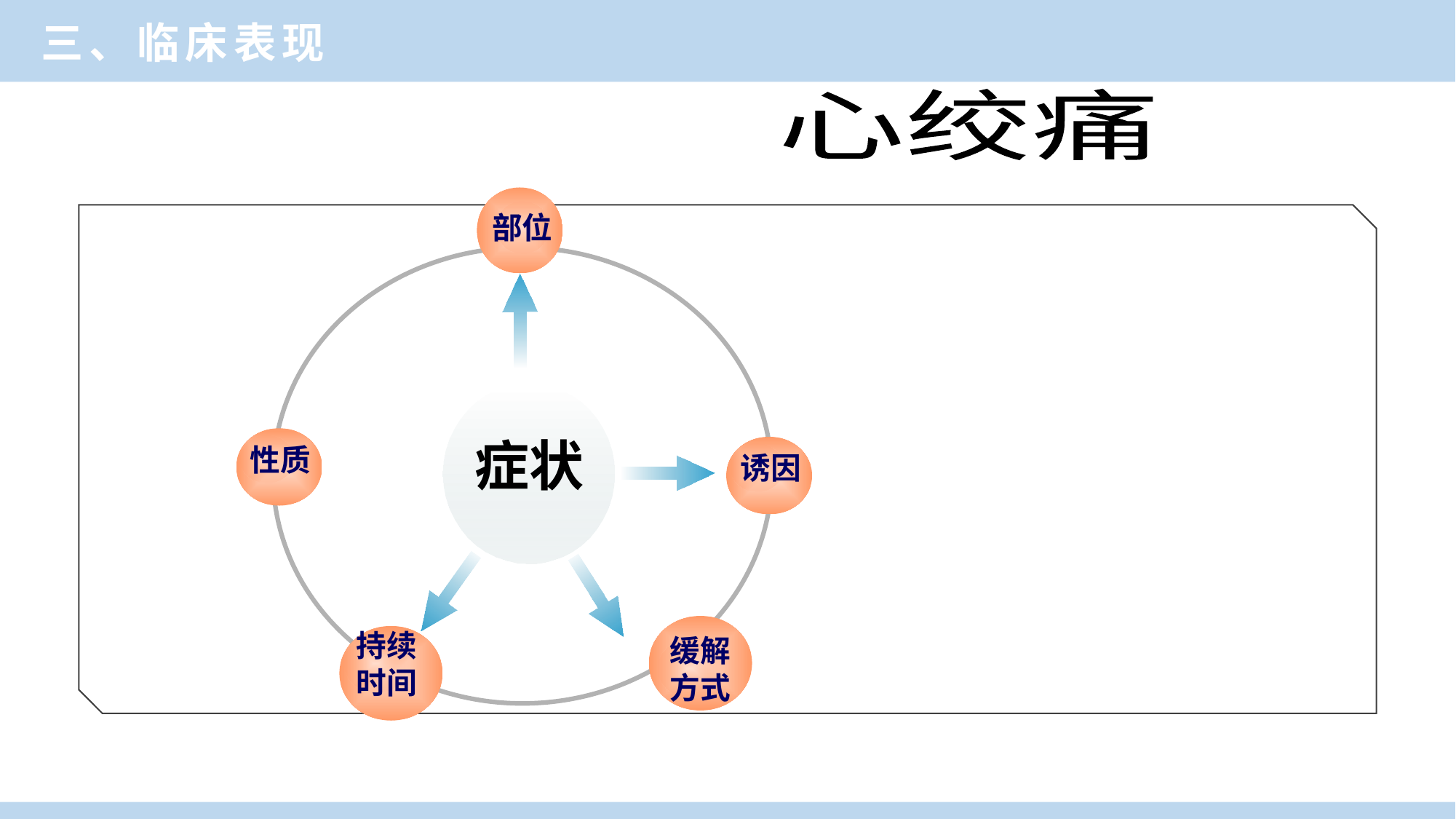

三、临床表现
心绞痛

部位

症状

   性质

   诱因

  持续
  时间
  缓解
  方式
  缓解
  方式